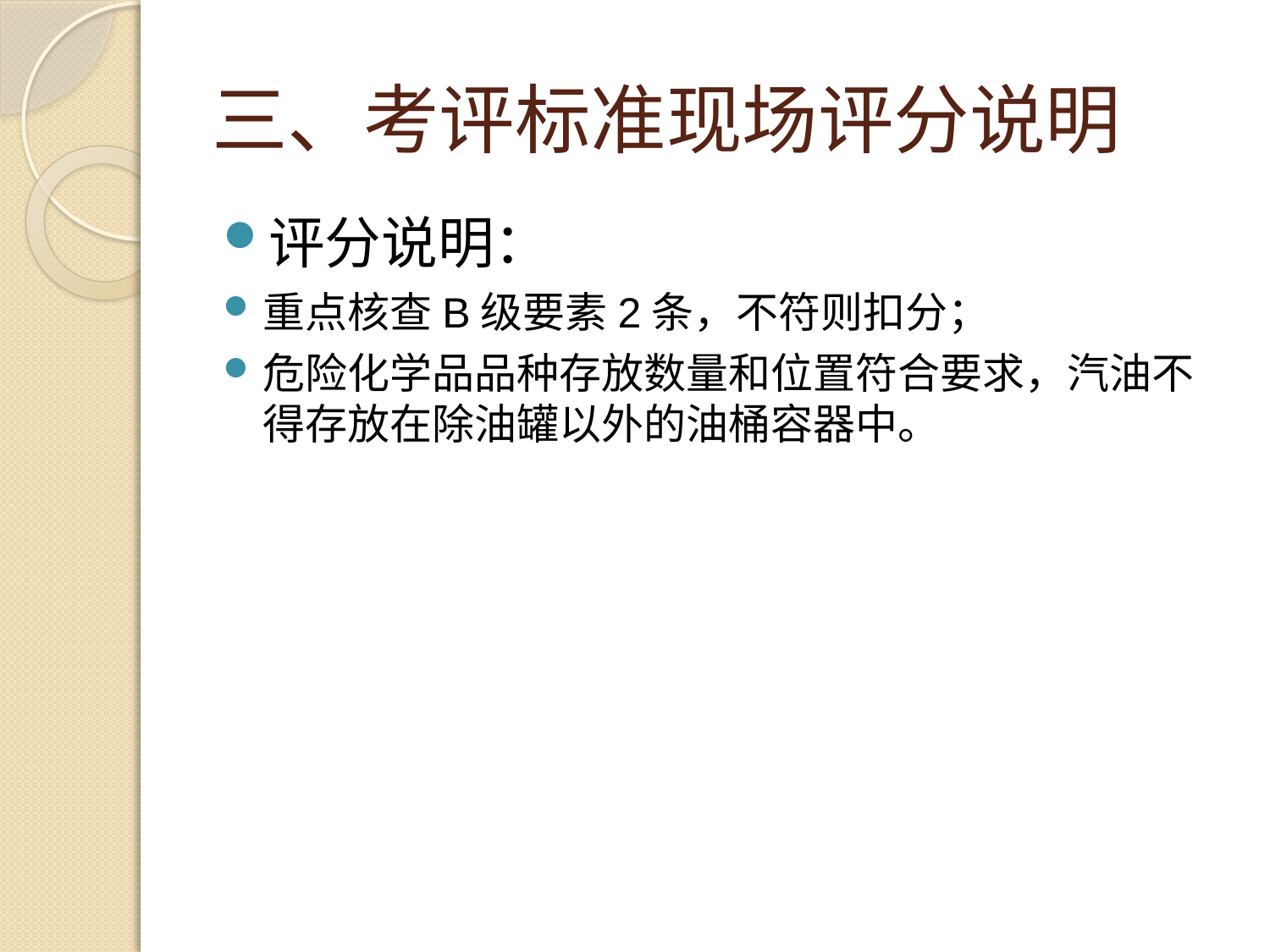

# 三、考评标准现场评分说明
评分说明：
重点核查B级要素2条，不符则扣分；
危险化学品品种存放数量和位置符合要求，汽油不得存放在除油罐以外的油桶容器中。